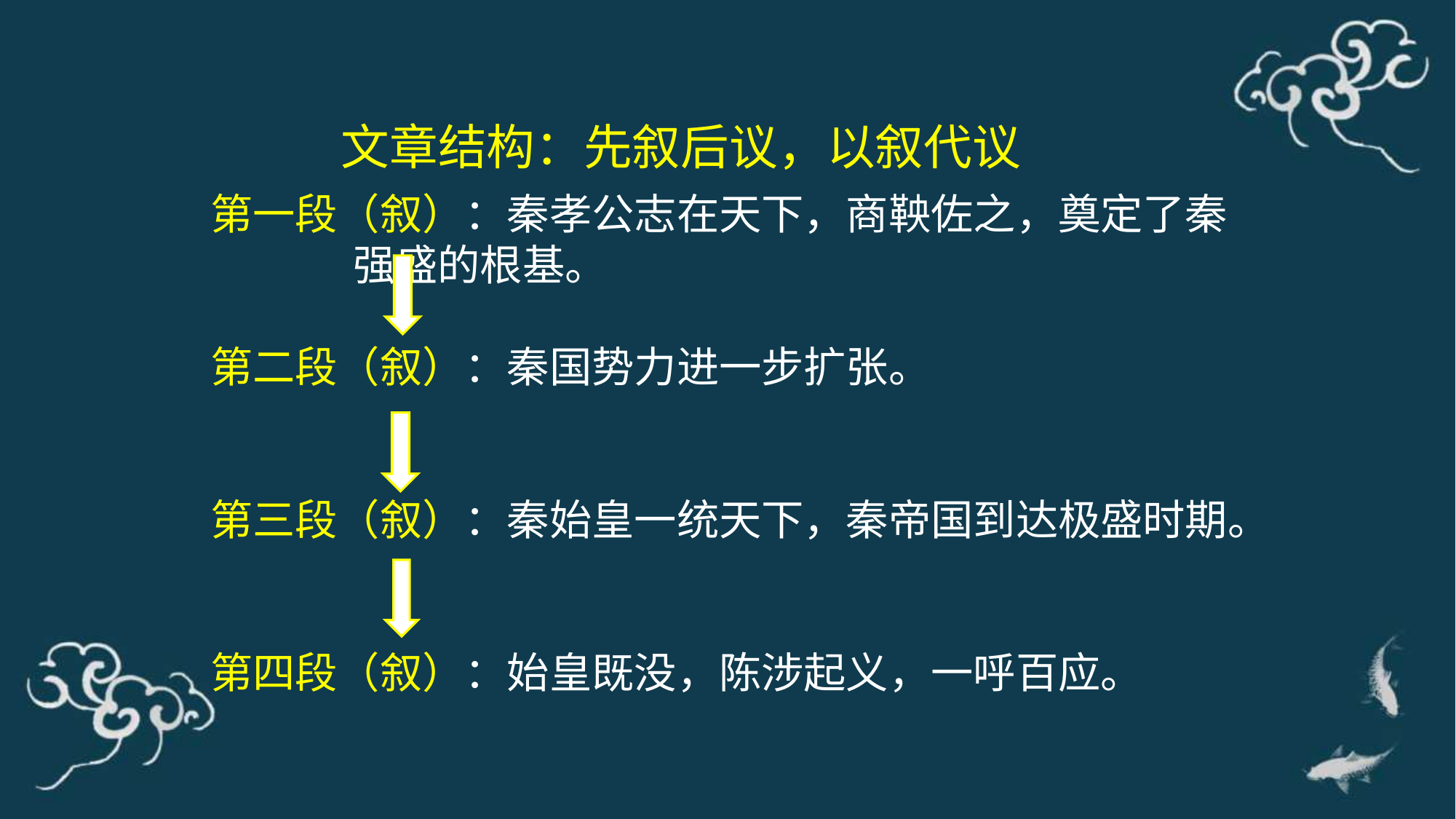

文章结构：先叙后议，以叙代议
第一段（叙）：秦孝公志在天下，商鞅佐之，奠定了秦
              强盛的根基。

第二段（叙）：秦国势力进一步扩张。

第三段（叙）：秦始皇一统天下，秦帝国到达极盛时期。

第四段（叙）：始皇既没，陈涉起义，一呼百应。